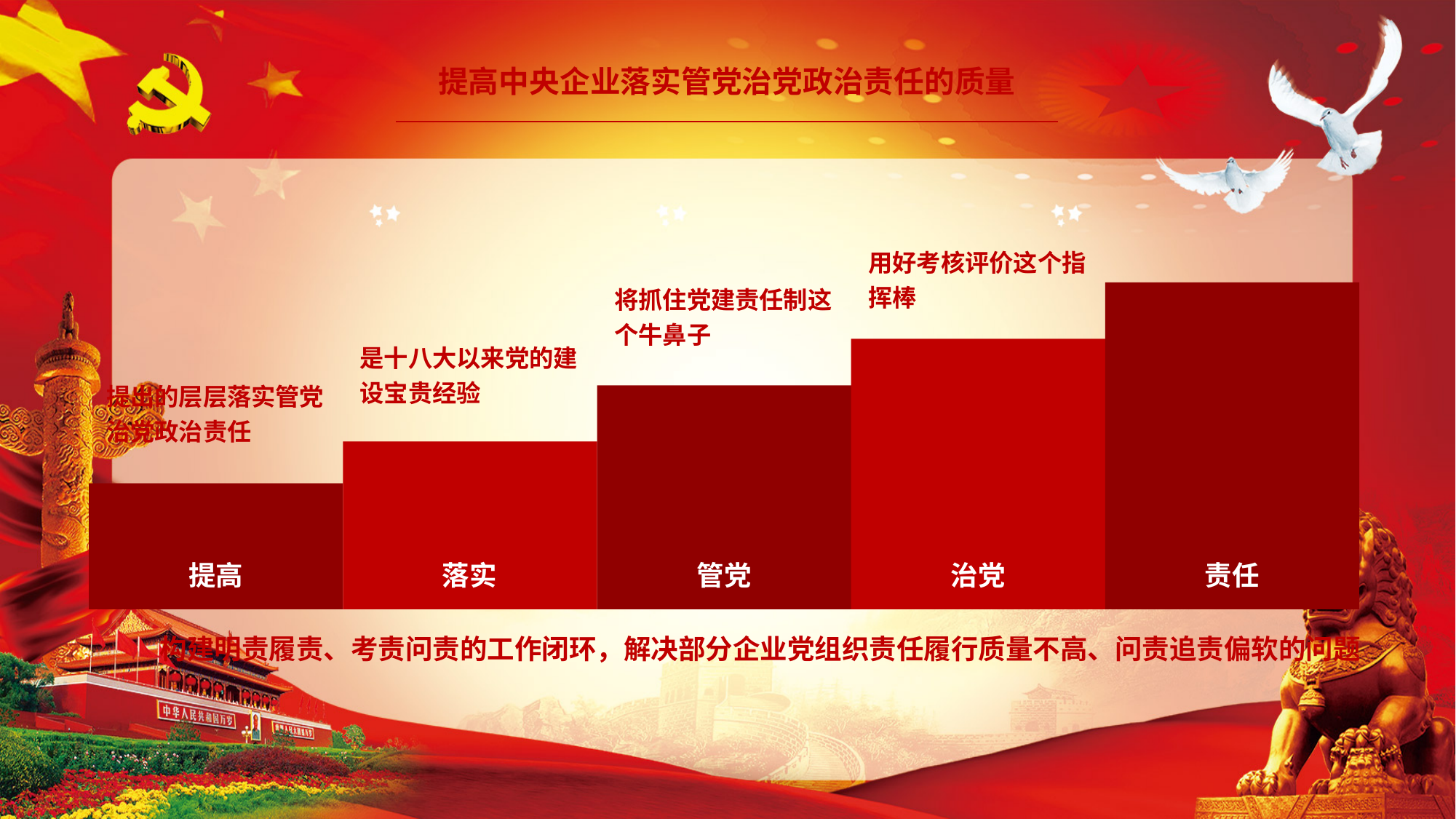

提高中央企业落实管党治党政治责任的质量
用好考核评价这个指挥棒
将抓住党建责任制这个牛鼻子

是十八大以来党的建设宝贵经验

提出的层层落实管党治党政治责任

提高
落实
管党
治党
责任
构建明责履责、考责问责的工作闭环，解决部分企业党组织责任履行质量不高、问责追责偏软的问题